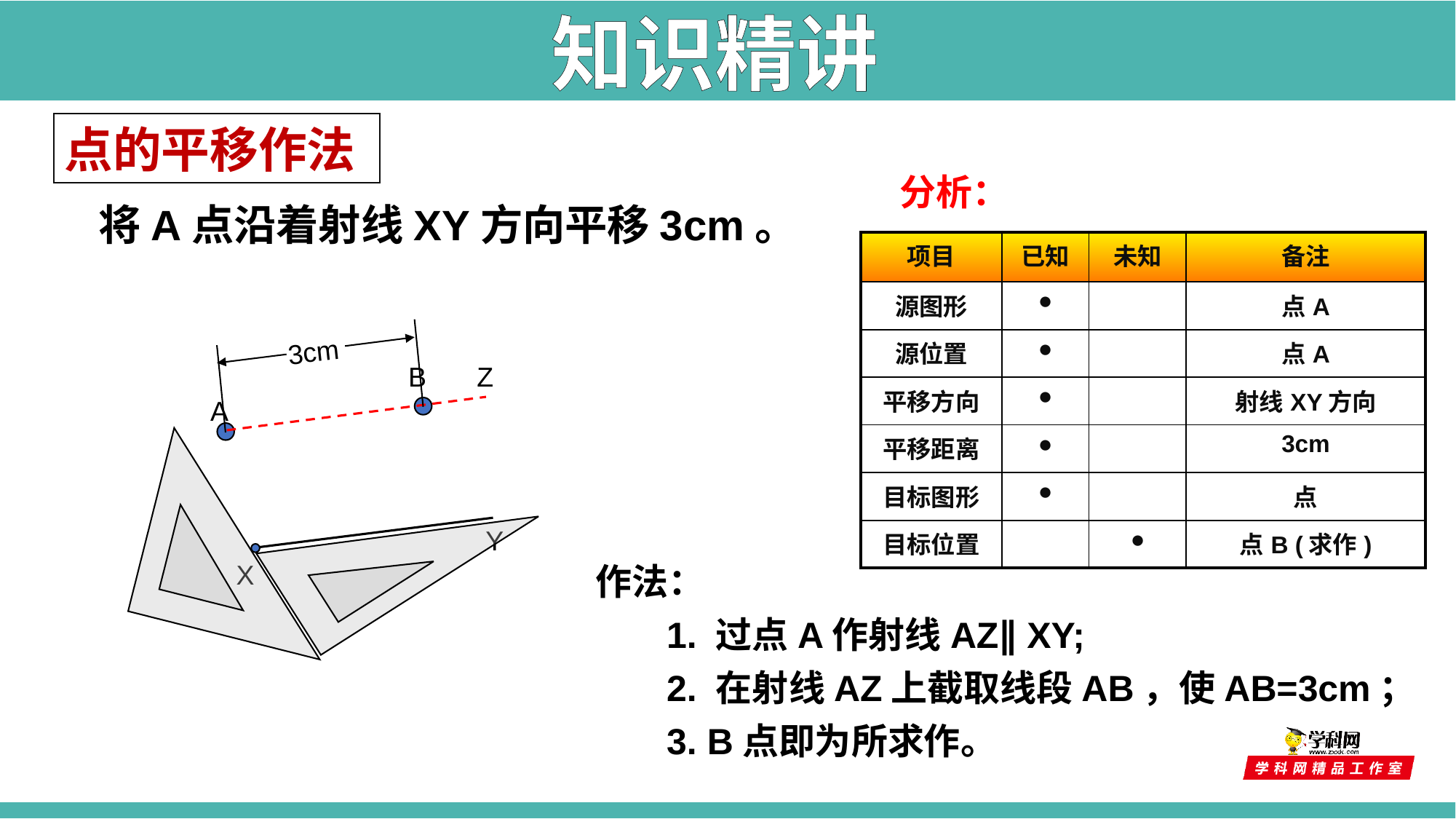

知识精讲
点的平移作法
分析：
将A点沿着射线XY方向平移3cm。
| 项目 | 已知 | 未知 | 备注 |
| --- | --- | --- | --- |
| 源图形 | ● |  | 点A |
| 源位置 | ● |  | 点A |
| 平移方向 | ● |  | 射线XY方向 |
| 平移距离 | ● |  | 3cm |
| 目标图形 | ● |  | 点 |
| 目标位置 |  | ● | 点B (求作) |

3cm

B
Z
A

Y
X
作法：
       1. 过点A作射线AZ∥ XY;
       2. 在射线AZ上截取线段AB，使AB=3cm；
       3. B点即为所求作。